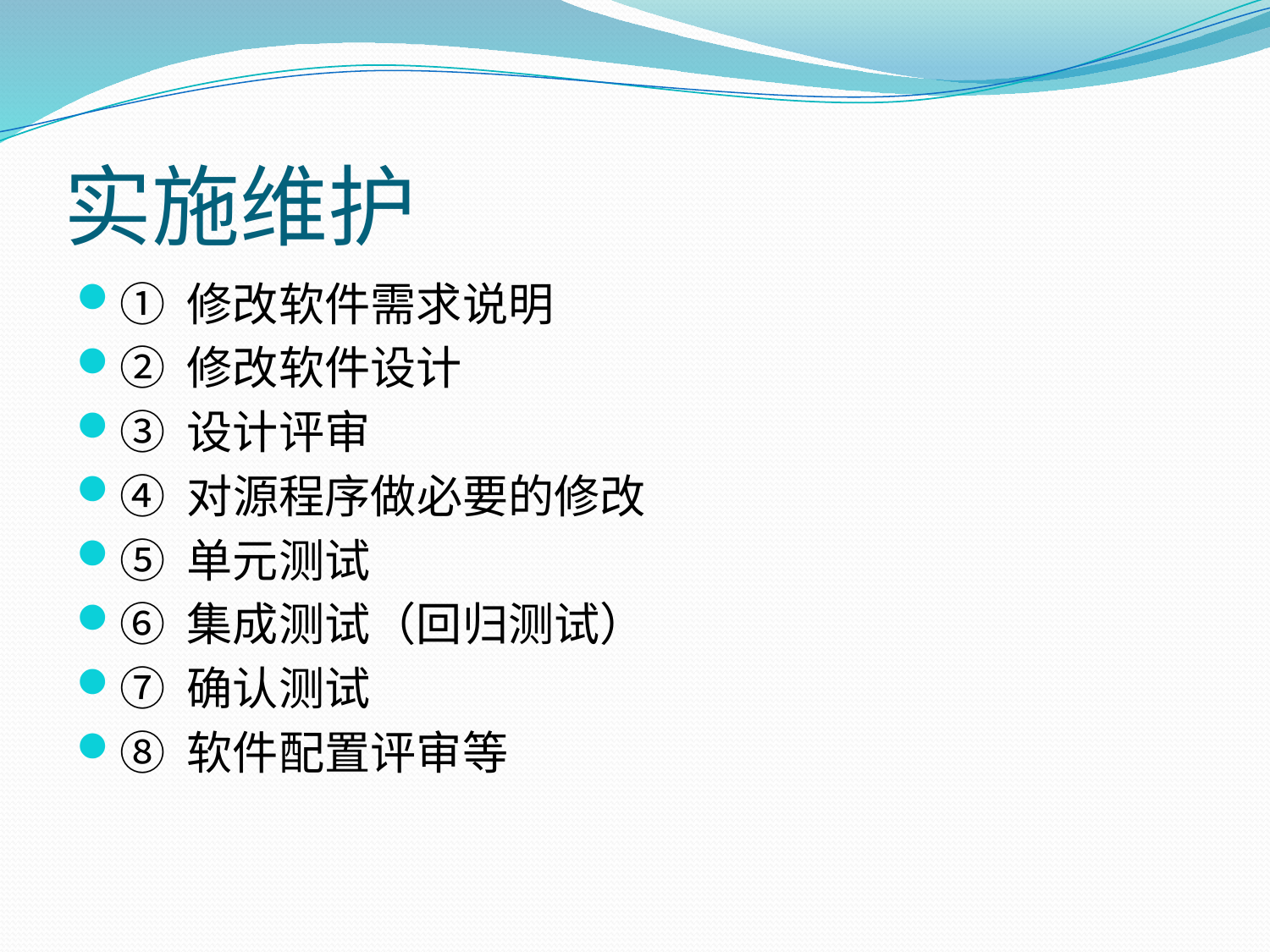

# 实施维护
① 修改软件需求说明
② 修改软件设计
③ 设计评审
④ 对源程序做必要的修改
⑤ 单元测试
⑥ 集成测试（回归测试）
⑦ 确认测试
⑧ 软件配置评审等